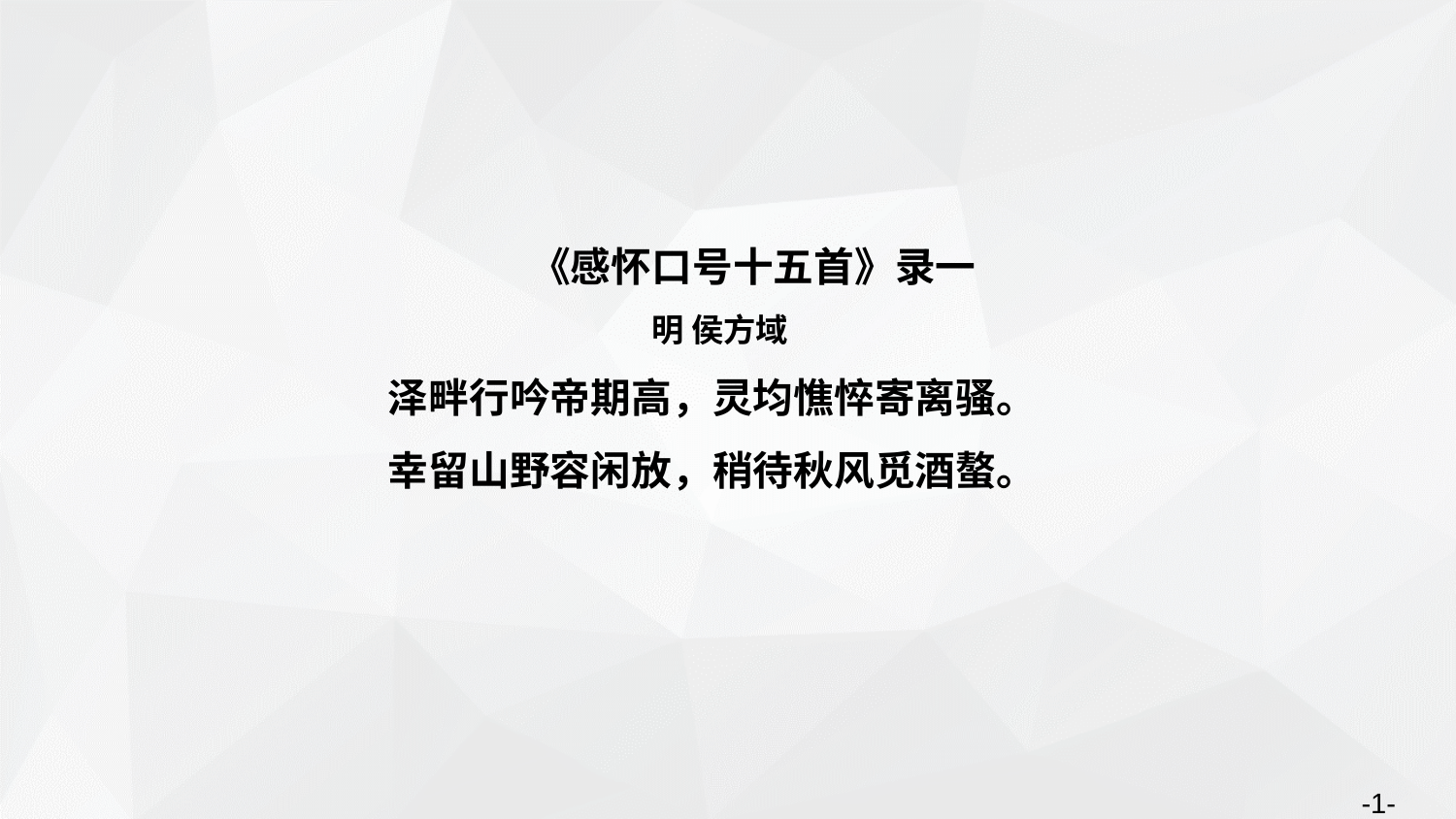

《感怀口号十五首》录一
 明 侯方域
泽畔行吟帝期高，灵均憔悴寄离骚。
幸留山野容闲放，稍待秋风觅酒螯。
-1-